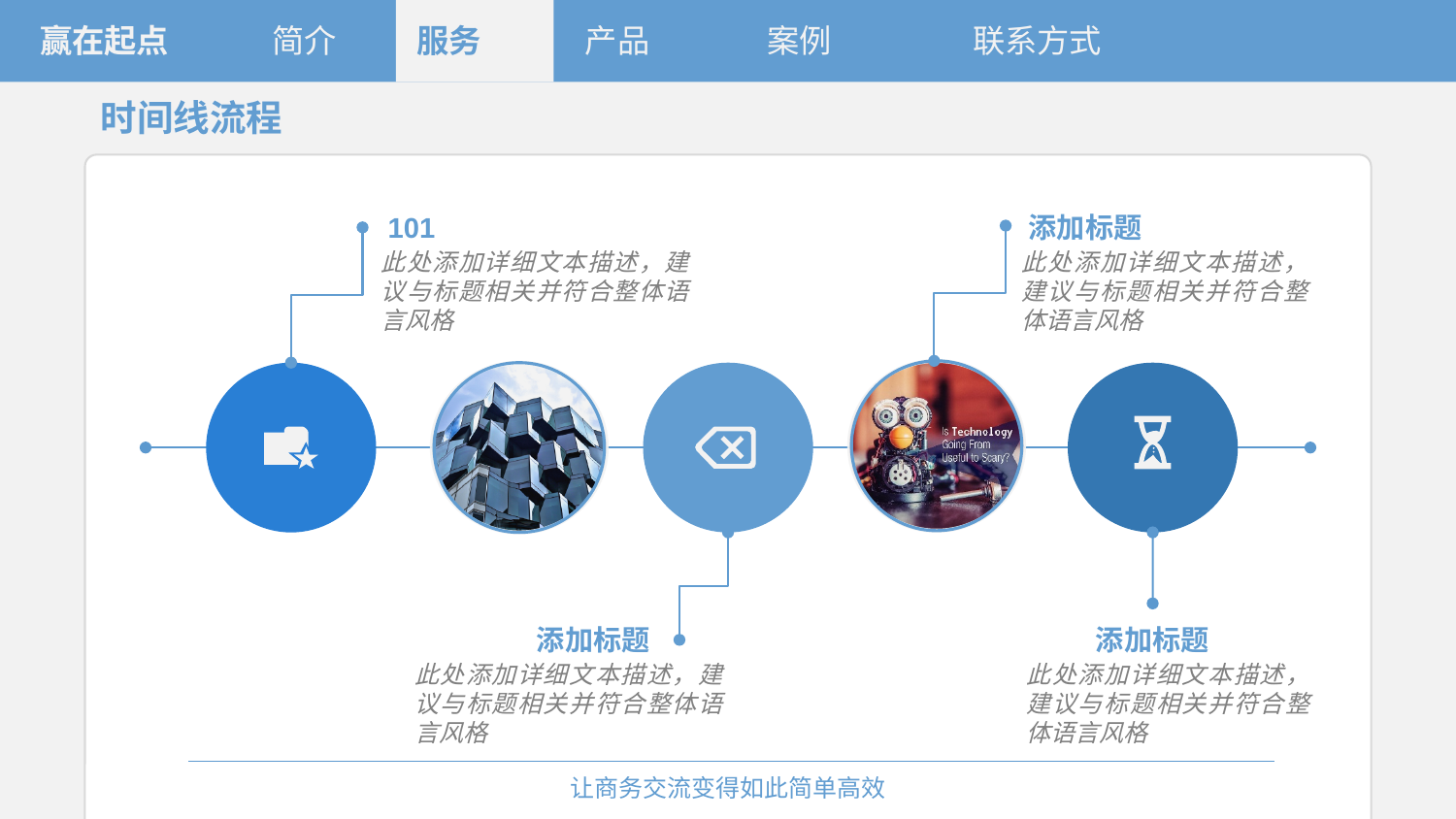

赢在起点
简介
服务
产品
案例
联系方式

时间线流程
101
添加标题
此处添加详细文本描述，建议与标题相关并符合整体语言风格
此处添加详细文本描述，建议与标题相关并符合整体语言风格

添加标题
添加标题
此处添加详细文本描述，建议与标题相关并符合整体语言风格
此处添加详细文本描述，建议与标题相关并符合整体语言风格
让商务交流变得如此简单高效